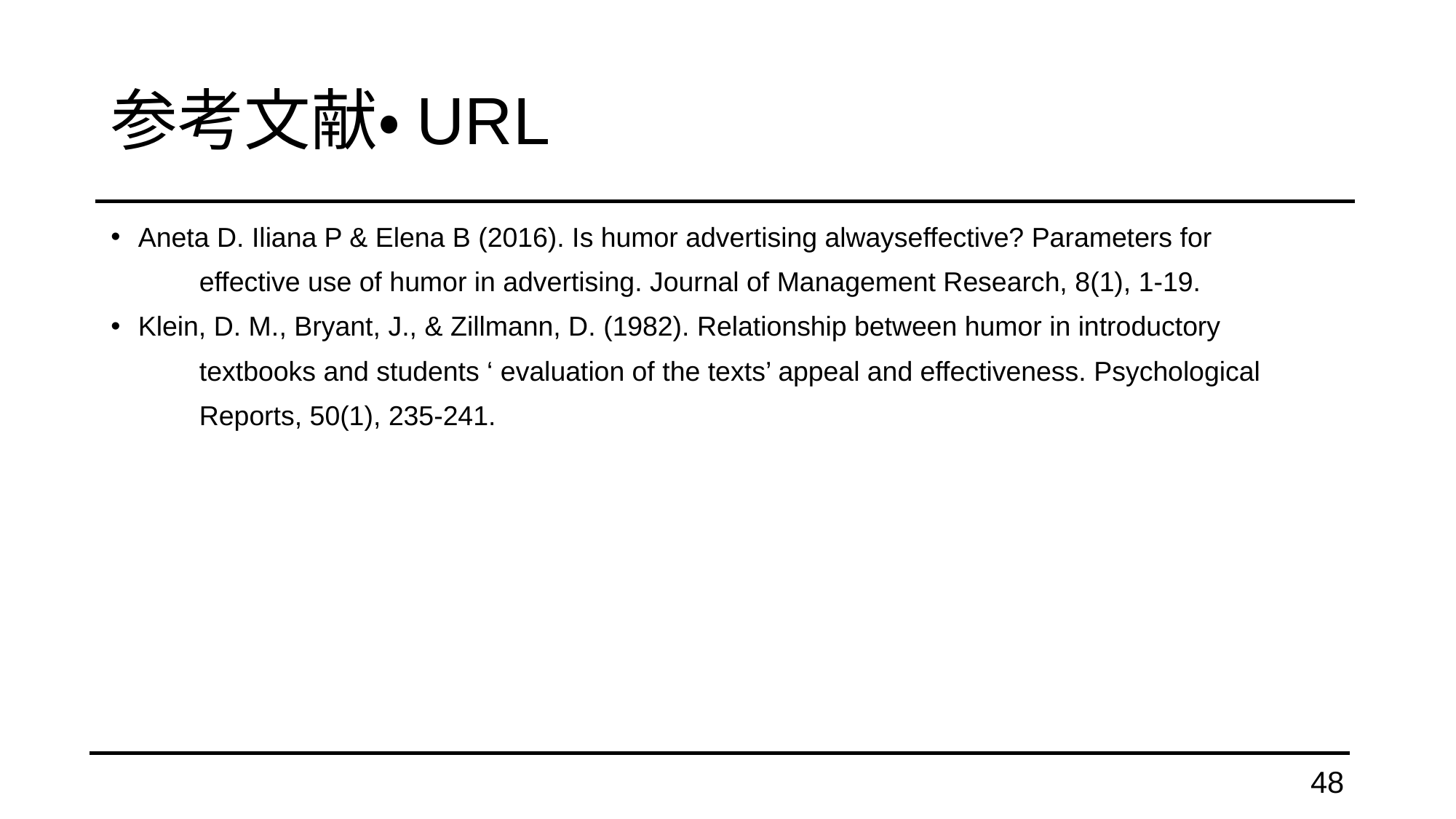

# 参考文献・URL
Aneta D. Iliana P & Elena B (2016). Is humor advertising alwayseffective? Parameters for
　　　effective use of humor in advertising. Journal of Management Research, 8(1), 1-19.
Klein, D. M., Bryant, J., & Zillmann, D. (1982). Relationship between humor in introductory
　　　textbooks and students ‘ evaluation of the texts’ appeal and effectiveness. Psychological
　　　Reports, 50(1), 235-241.

48